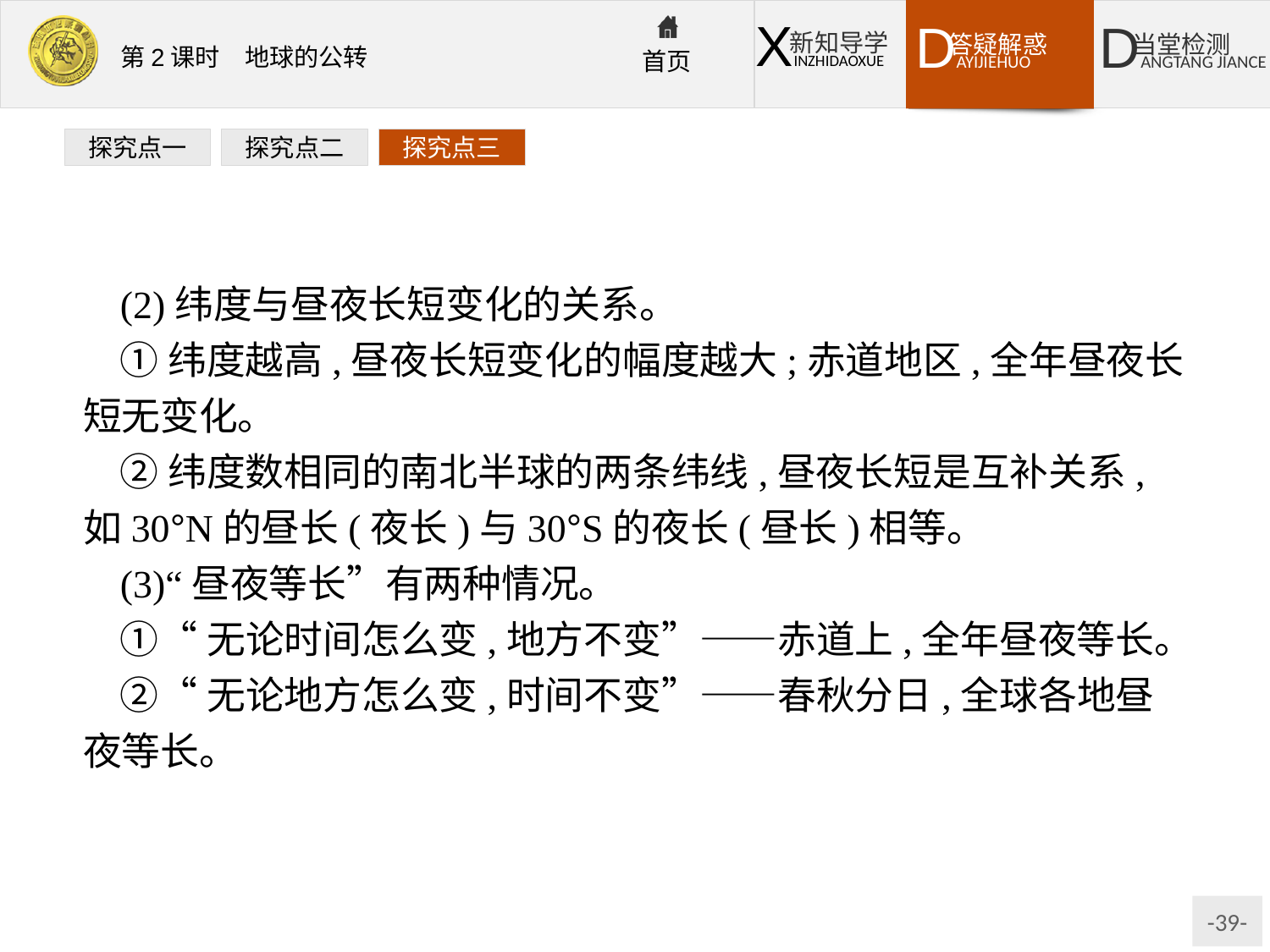

探究点一
探究点二
探究点三
(2)纬度与昼夜长短变化的关系。
①纬度越高,昼夜长短变化的幅度越大;赤道地区,全年昼夜长短无变化。
②纬度数相同的南北半球的两条纬线,昼夜长短是互补关系,如30°N的昼长(夜长)与30°S的夜长(昼长)相等。
(3)“昼夜等长”有两种情况。
①“无论时间怎么变,地方不变”——赤道上,全年昼夜等长。
②“无论地方怎么变,时间不变”——春秋分日,全球各地昼夜等长。